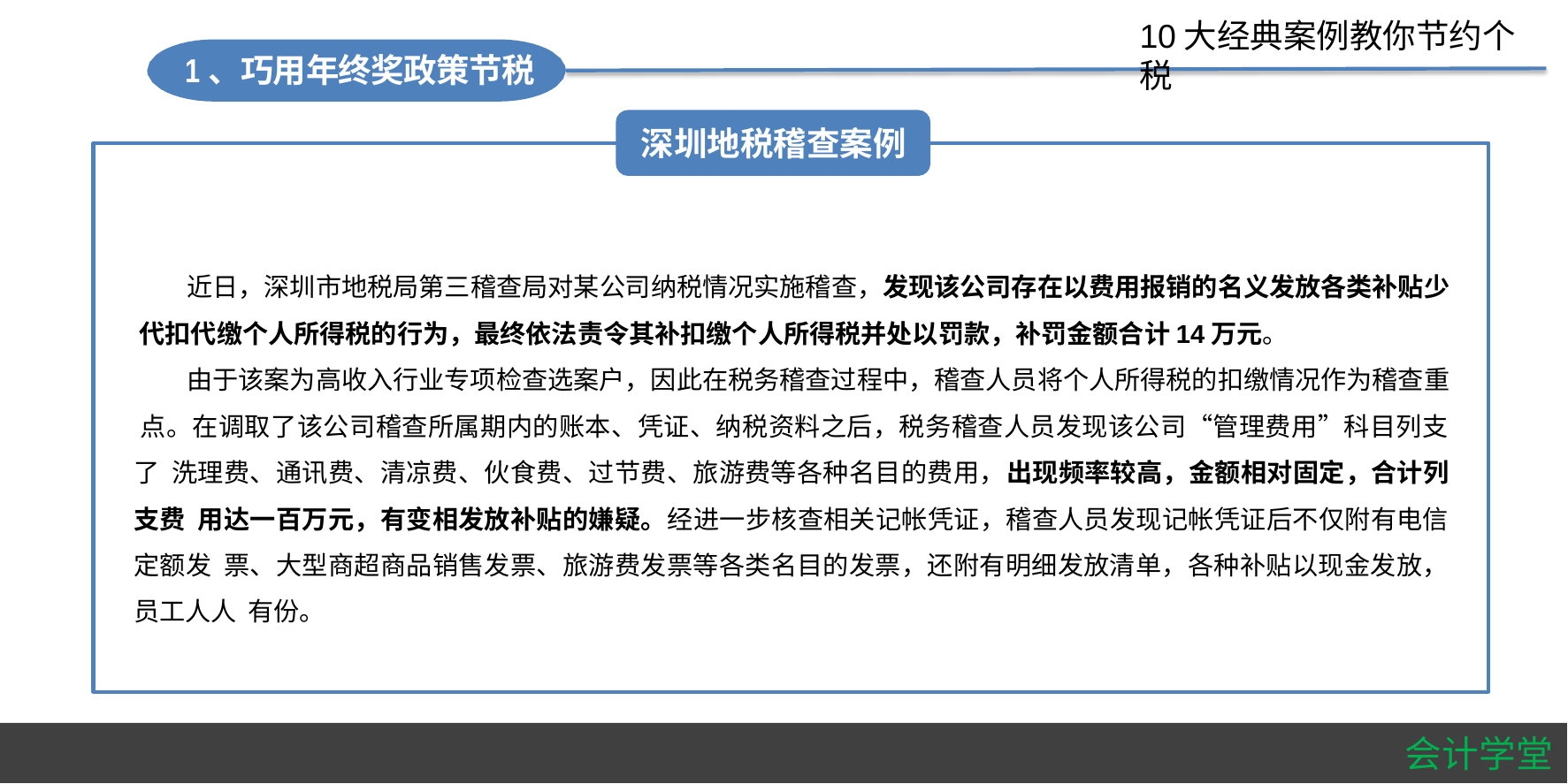

#
10大经典案例教你节约个税

1、巧用年终奖政策节税

深圳地税稽查案例

近日，深圳市地税局第三稽查局对某公司纳税情况实施稽查，发现该公司存在以费用报销的名义发放各类补贴少  代扣代缴个人所得税的行为，最终依法责令其补扣缴个人所得税并处以罚款，补罚金额合计14万元。
由于该案为高收入行业专项检查选案户，因此在税务稽查过程中，稽查人员将个人所得税的扣缴情况作为稽查重  点。在调取了该公司稽查所属期内的账本、凭证、纳税资料之后，税务稽查人员发现该公司“管理费用”科目列支了  洗理费、通讯费、清凉费、伙食费、过节费、旅游费等各种名目的费用，出现频率较高，金额相对固定，合计列支费  用达一百万元，有变相发放补贴的嫌疑。经进一步核查相关记帐凭证，稽查人员发现记帐凭证后不仅附有电信定额发  票、大型商超商品销售发票、旅游费发票等各类名目的发票，还附有明细发放清单，各种补贴以现金发放，员工人人  有份。

会计学堂